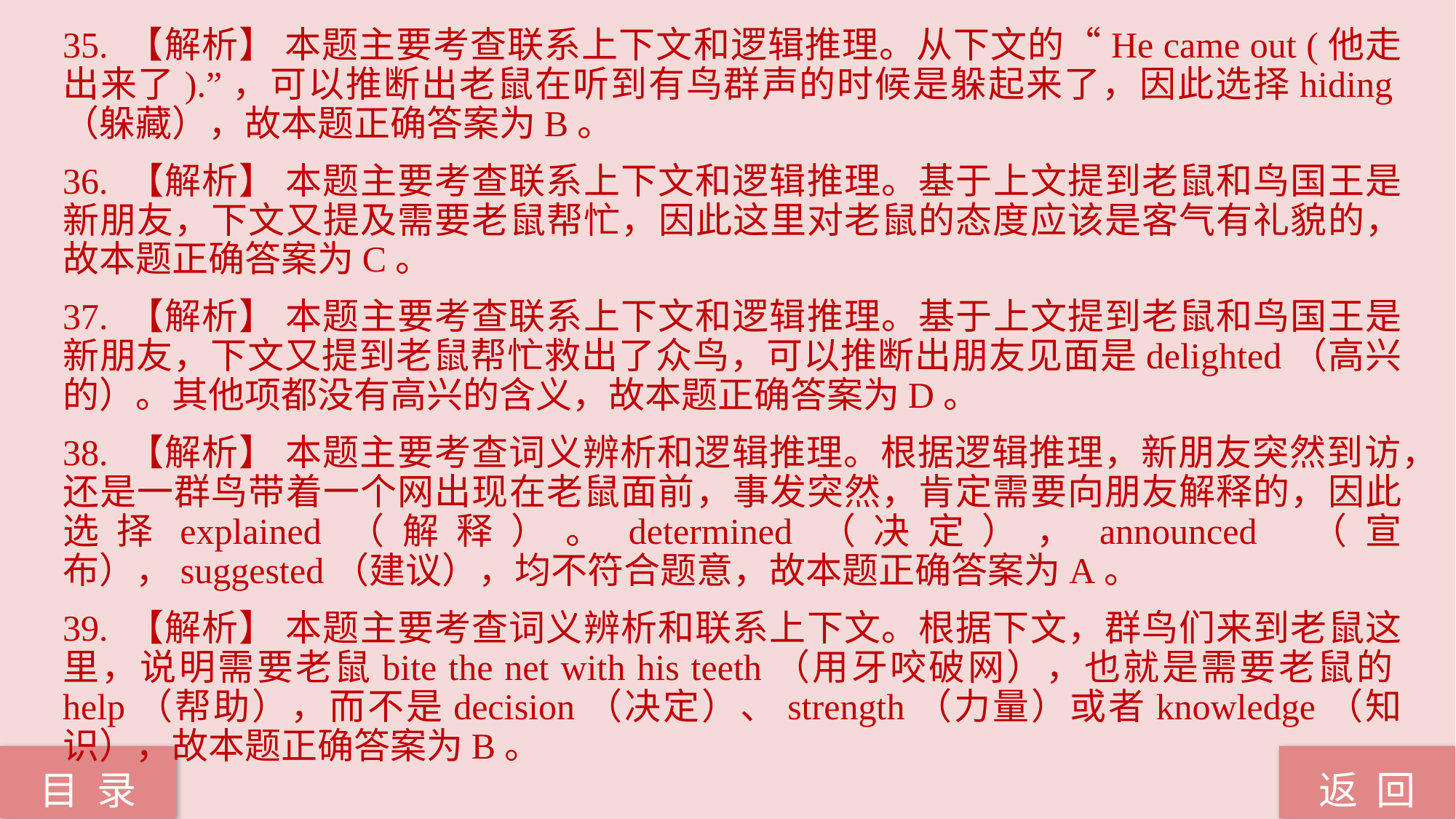

35. 【解析】 本题主要考查联系上下文和逻辑推理。从下文的“He came out (他走出来了).”，可以推断出老鼠在听到有鸟群声的时候是躲起来了，因此选择hiding（躲藏），故本题正确答案为B。
36. 【解析】 本题主要考查联系上下文和逻辑推理。基于上文提到老鼠和鸟国王是新朋友，下文又提及需要老鼠帮忙，因此这里对老鼠的态度应该是客气有礼貌的，故本题正确答案为C。
37. 【解析】 本题主要考查联系上下文和逻辑推理。基于上文提到老鼠和鸟国王是新朋友，下文又提到老鼠帮忙救出了众鸟，可以推断出朋友见面是delighted（高兴的）。其他项都没有高兴的含义，故本题正确答案为D。
38. 【解析】 本题主要考查词义辨析和逻辑推理。根据逻辑推理，新朋友突然到访，还是一群鸟带着一个网出现在老鼠面前，事发突然，肯定需要向朋友解释的，因此选择explained（解释）。determined（决定），announced （宣布），suggested（建议），均不符合题意，故本题正确答案为A。
39. 【解析】 本题主要考查词义辨析和联系上下文。根据下文，群鸟们来到老鼠这里，说明需要老鼠bite the net with his teeth（用牙咬破网），也就是需要老鼠的help（帮助），而不是decision（决定）、strength（力量）或者knowledge（知识），故本题正确答案为B。
返  回